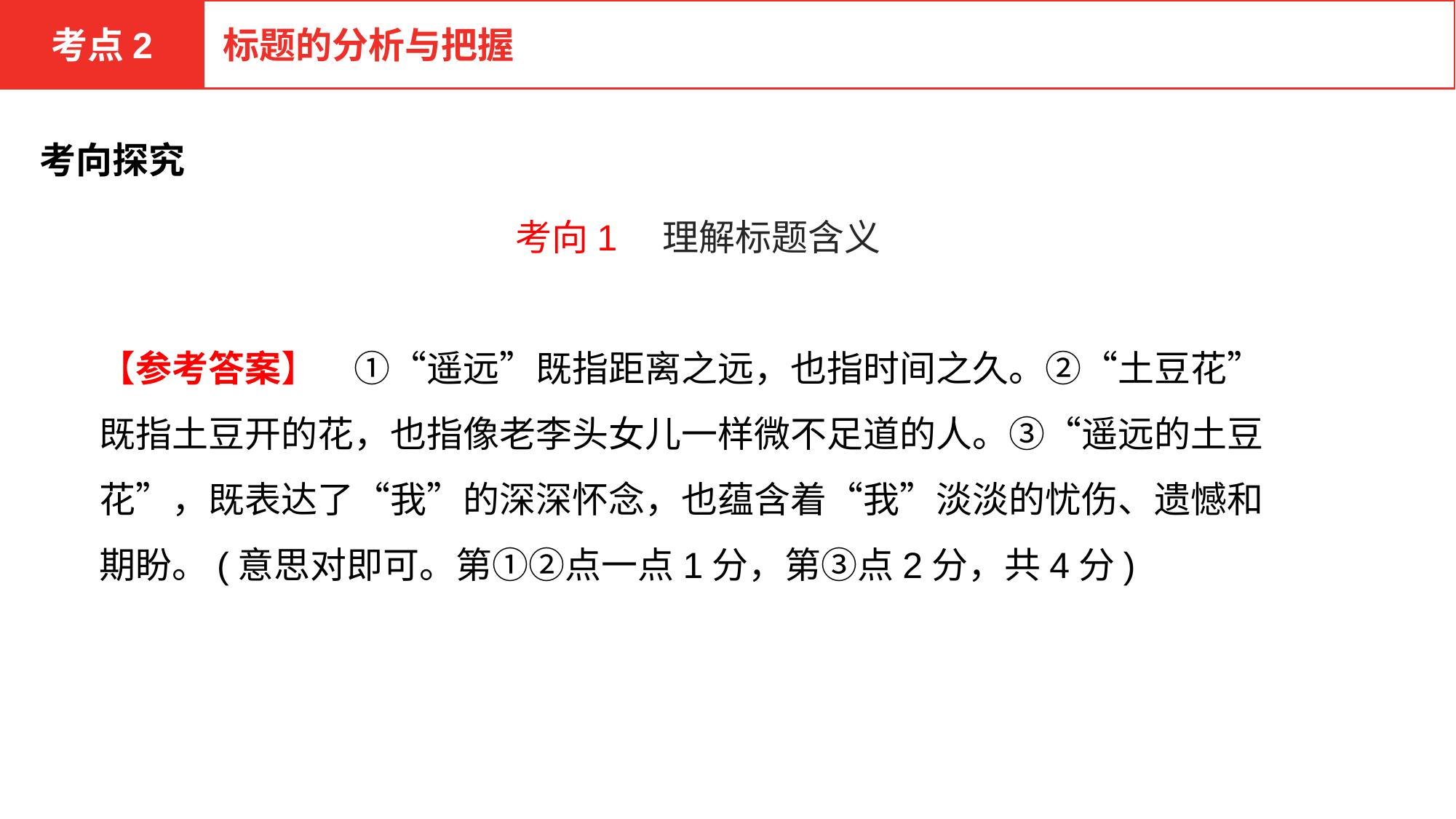

考点2
标题的分析与把握
考向探究
考向1　理解标题含义

【参考答案】　①“遥远”既指距离之远，也指时间之久。②“土豆花”既指土豆开的花，也指像老李头女儿一样微不足道的人。③“遥远的土豆花”，既表达了“我”的深深怀念，也蕴含着“我”淡淡的忧伤、遗憾和期盼。(意思对即可。第①②点一点1分，第③点2分，共4分)